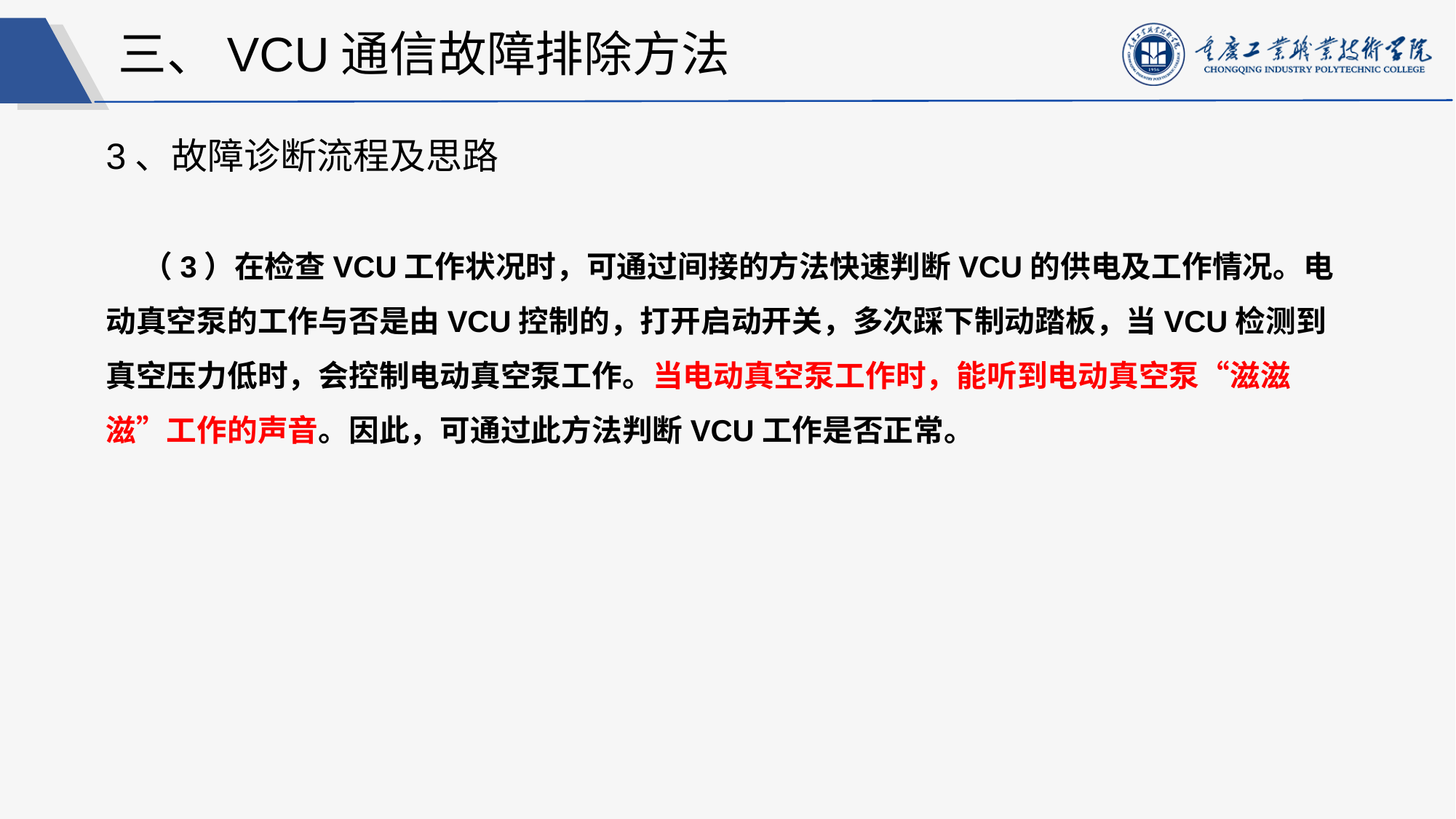

三、VCU通信故障排除方法
3、故障诊断流程及思路
（3）在检查VCU工作状况时，可通过间接的方法快速判断VCU的供电及工作情况。电动真空泵的工作与否是由VCU控制的，打开启动开关，多次踩下制动踏板，当VCU检测到真空压力低时，会控制电动真空泵工作。当电动真空泵工作时，能听到电动真空泵“滋滋滋”工作的声音。因此，可通过此方法判断VCU工作是否正常。